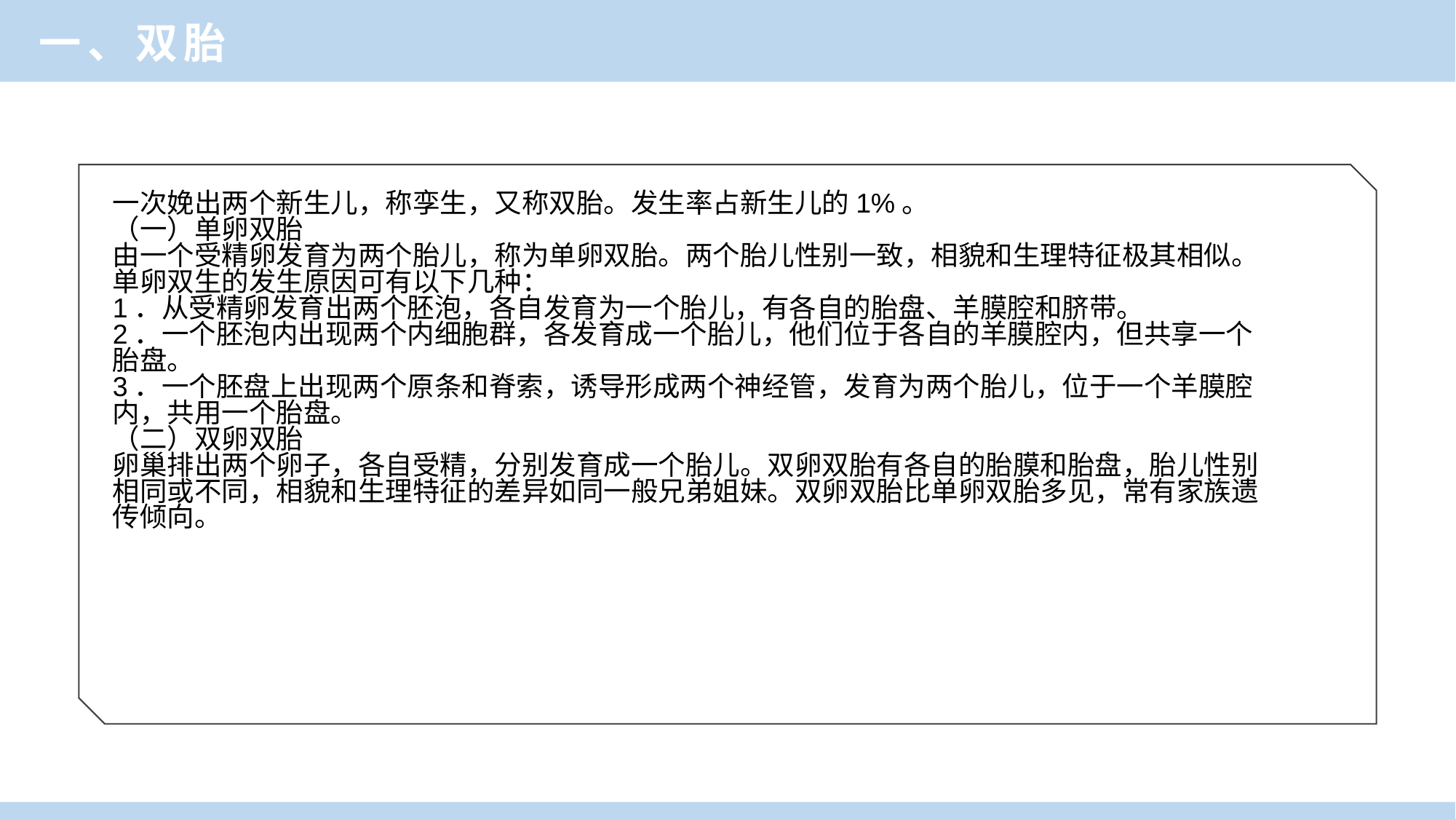

一、双胎

一次娩出两个新生儿，称孪生，又称双胎。发生率占新生儿的1%。
（一）单卵双胎
由一个受精卵发育为两个胎儿，称为单卵双胎。两个胎儿性别一致，相貌和生理特征极其相似。单卵双生的发生原因可有以下几种：
1．从受精卵发育出两个胚泡，各自发育为一个胎儿，有各自的胎盘、羊膜腔和脐带。
2．一个胚泡内出现两个内细胞群，各发育成一个胎儿，他们位于各自的羊膜腔内，但共享一个胎盘。
3．一个胚盘上出现两个原条和脊索，诱导形成两个神经管，发育为两个胎儿，位于一个羊膜腔内，共用一个胎盘。
（二）双卵双胎
卵巢排出两个卵子，各自受精，分别发育成一个胎儿。双卵双胎有各自的胎膜和胎盘，胎儿性别相同或不同，相貌和生理特征的差异如同一般兄弟姐妹。双卵双胎比单卵双胎多见，常有家族遗传倾向。